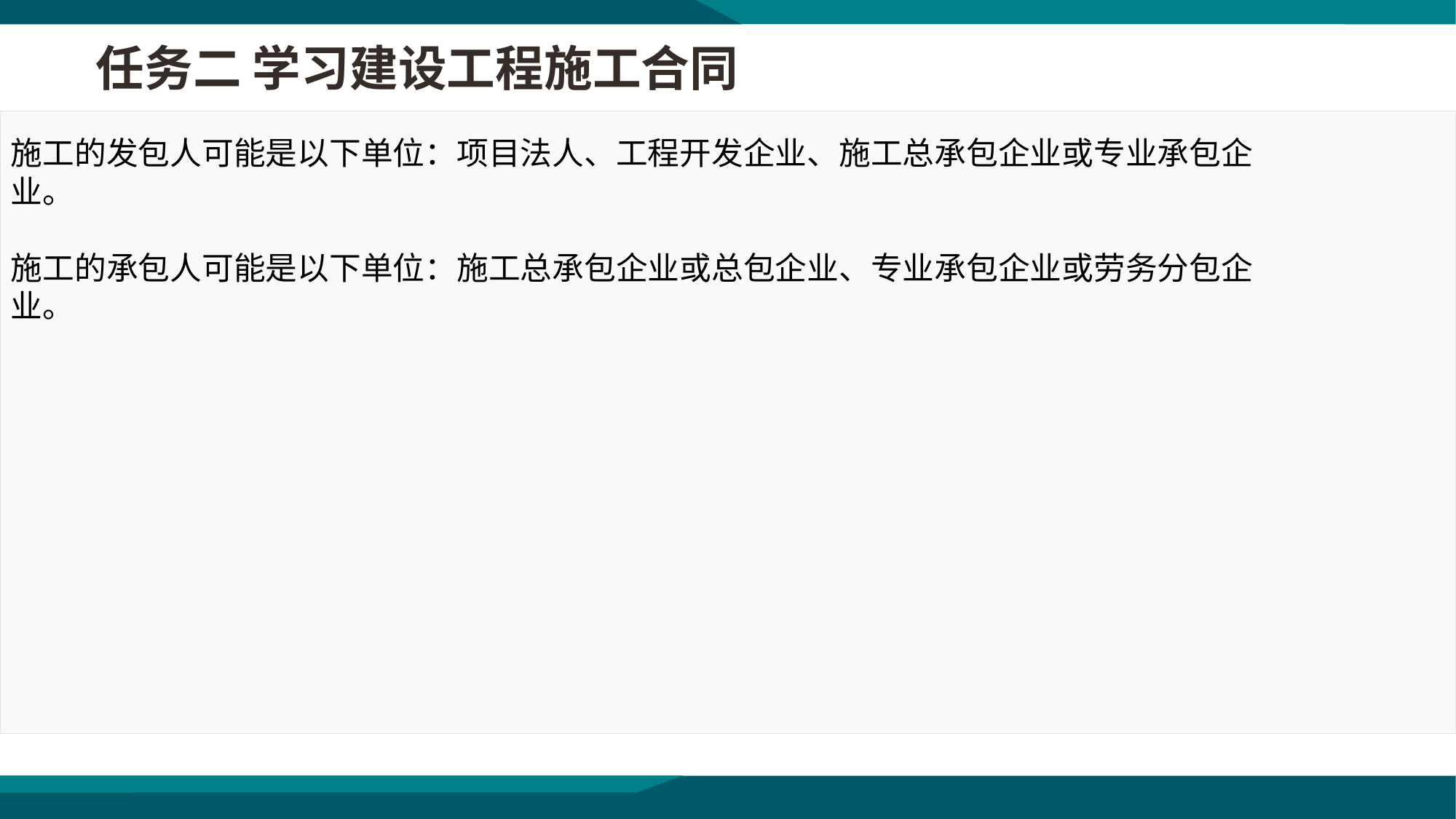

任务二 学习建设工程施工合同
施工的发包人可能是以下单位：项目法人、工程开发企业、施工总承包企业或专业承包企业。

施工的承包人可能是以下单位：施工总承包企业或总包企业、专业承包企业或劳务分包企业。